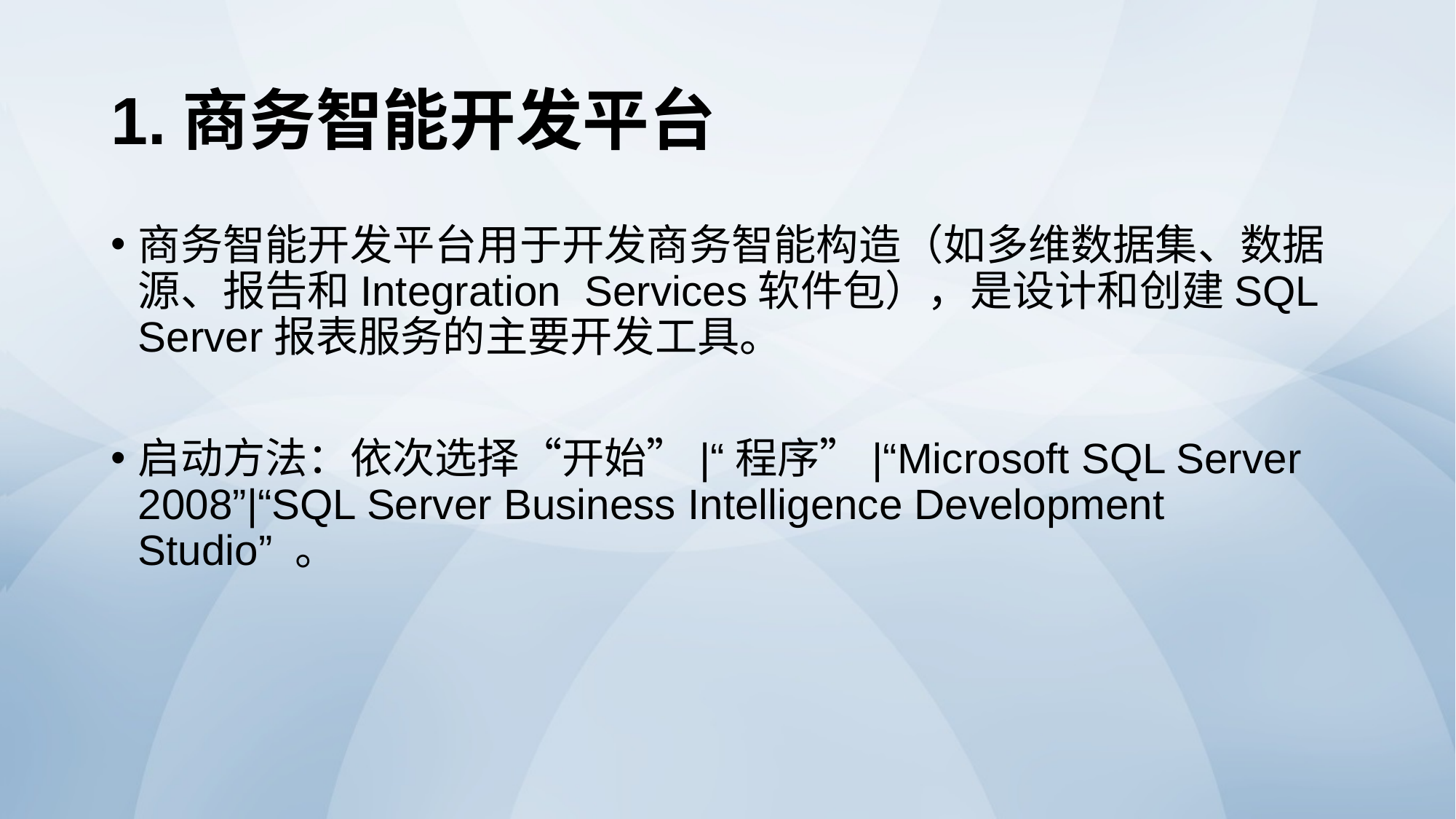

# 1.商务智能开发平台
商务智能开发平台用于开发商务智能构造（如多维数据集、数据源、报告和Integration  Services软件包），是设计和创建SQL Server报表服务的主要开发工具。

启动方法：依次选择“开始”|“程序”|“Microsoft SQL Server 2008”|“SQL Server Business Intelligence Development Studio” 。